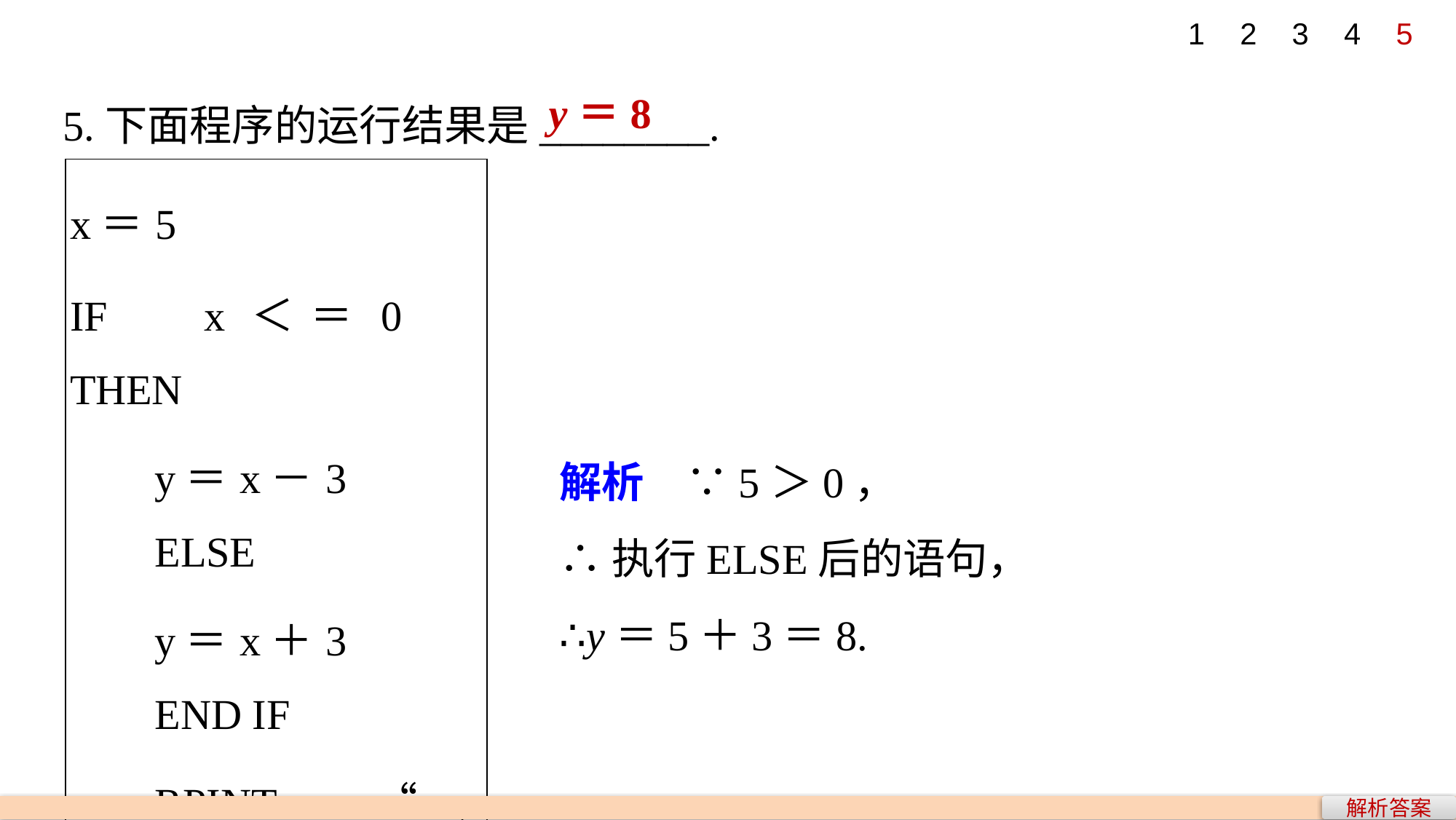

1
2
3
4
5
5.下面程序的运行结果是________.
y＝8
| x＝5 IF　x＜＝0　THEN y＝x－3 ELSE y＝x＋3 END IF RPINT　“y＝”；y END |
| --- |
解析　∵5＞0，
∴执行ELSE后的语句，
∴y＝5＋3＝8.
解析答案